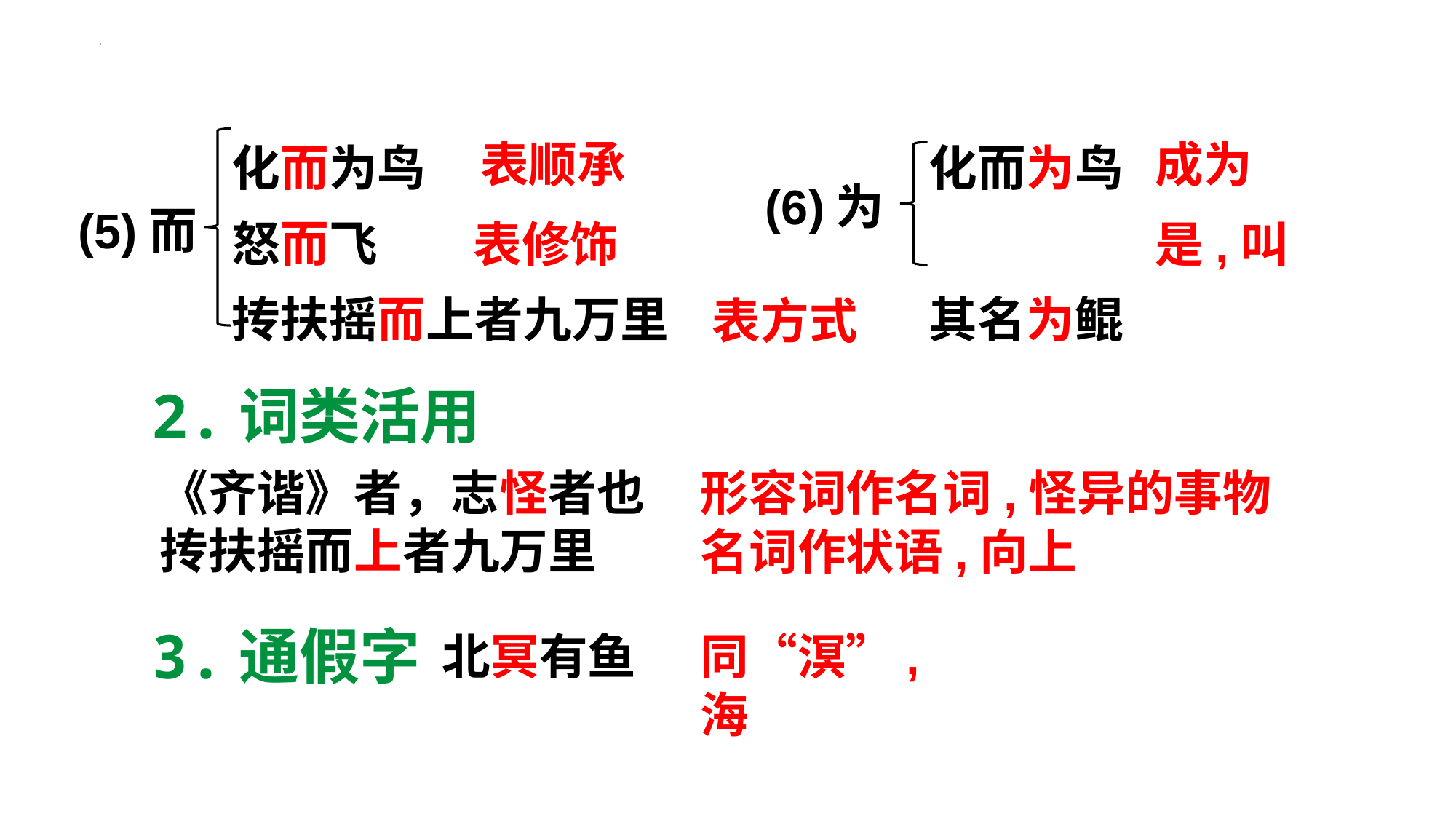

化而为鸟
怒而飞
抟扶摇而上者九万里
化而为鸟
其名为鲲

表顺承
成为

(6)为
(5)而
表修饰
是,叫
表方式
2.词类活用
《齐谐》者，志怪者也
抟扶摇而上者九万里
形容词作名词,怪异的事物
名词作状语,向上
3.通假字
北冥有鱼
同“溟”,海